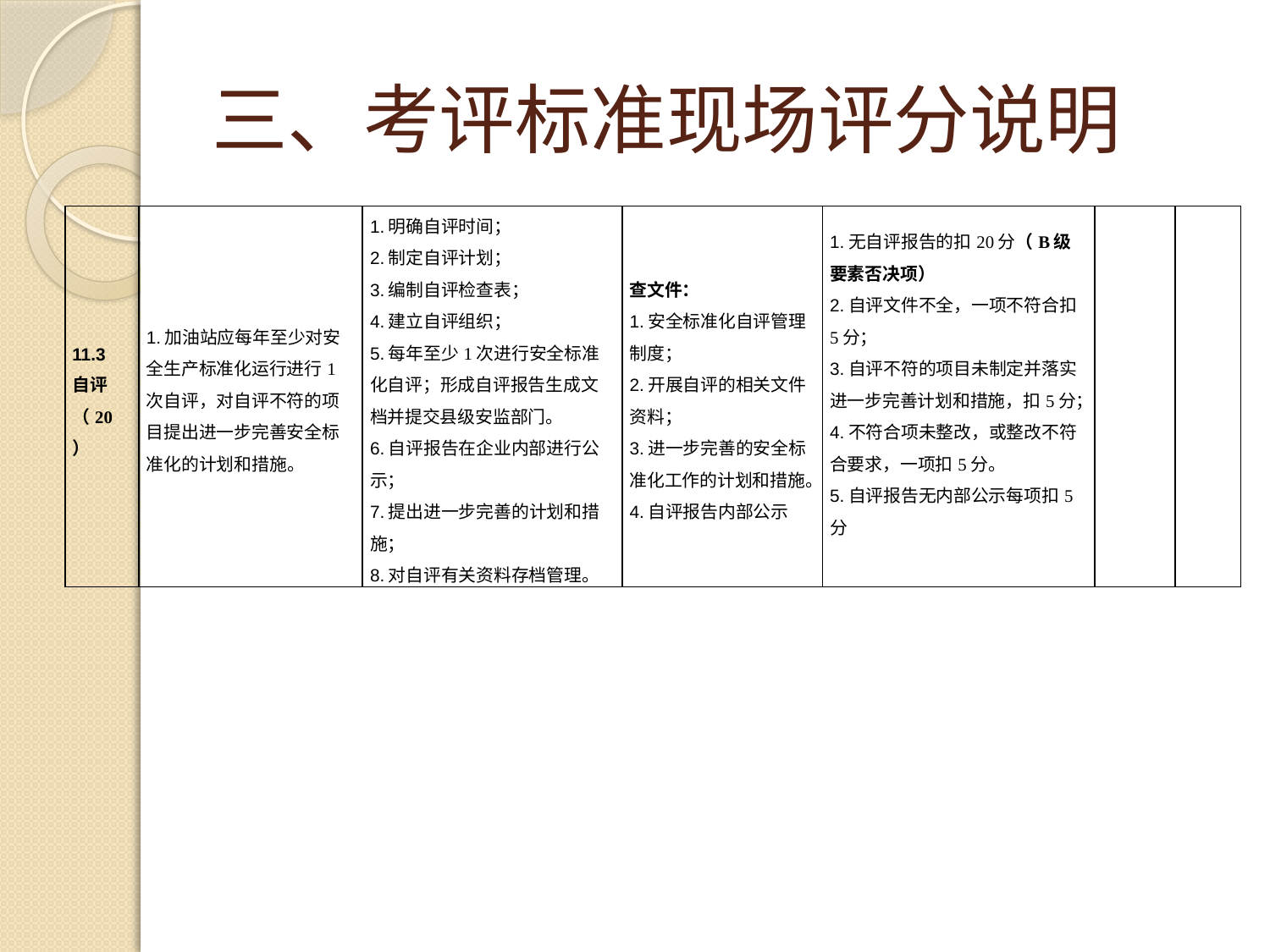

# 三、考评标准现场评分说明
| 11.3 自评（20） | 1.加油站应每年至少对安全生产标准化运行进行1次自评，对自评不符的项目提出进一步完善安全标准化的计划和措施。 | 1.明确自评时间； 2.制定自评计划； 3.编制自评检查表； 4.建立自评组织； 5.每年至少1次进行安全标准化自评；形成自评报告生成文档并提交县级安监部门。 6.自评报告在企业内部进行公示； 7.提出进一步完善的计划和措施； 8.对自评有关资料存档管理。 | 查文件： 1.安全标准化自评管理制度； 2.开展自评的相关文件资料； 3.进一步完善的安全标准化工作的计划和措施。 4.自评报告内部公示 | 1.无自评报告的扣20分（B级要素否决项） 2.自评文件不全，一项不符合扣5分； 3.自评不符的项目未制定并落实进一步完善计划和措施，扣5分； 4.不符合项未整改，或整改不符合要求，一项扣5分。 5.自评报告无内部公示每项扣5分 |  |  |
| --- | --- | --- | --- | --- | --- | --- |